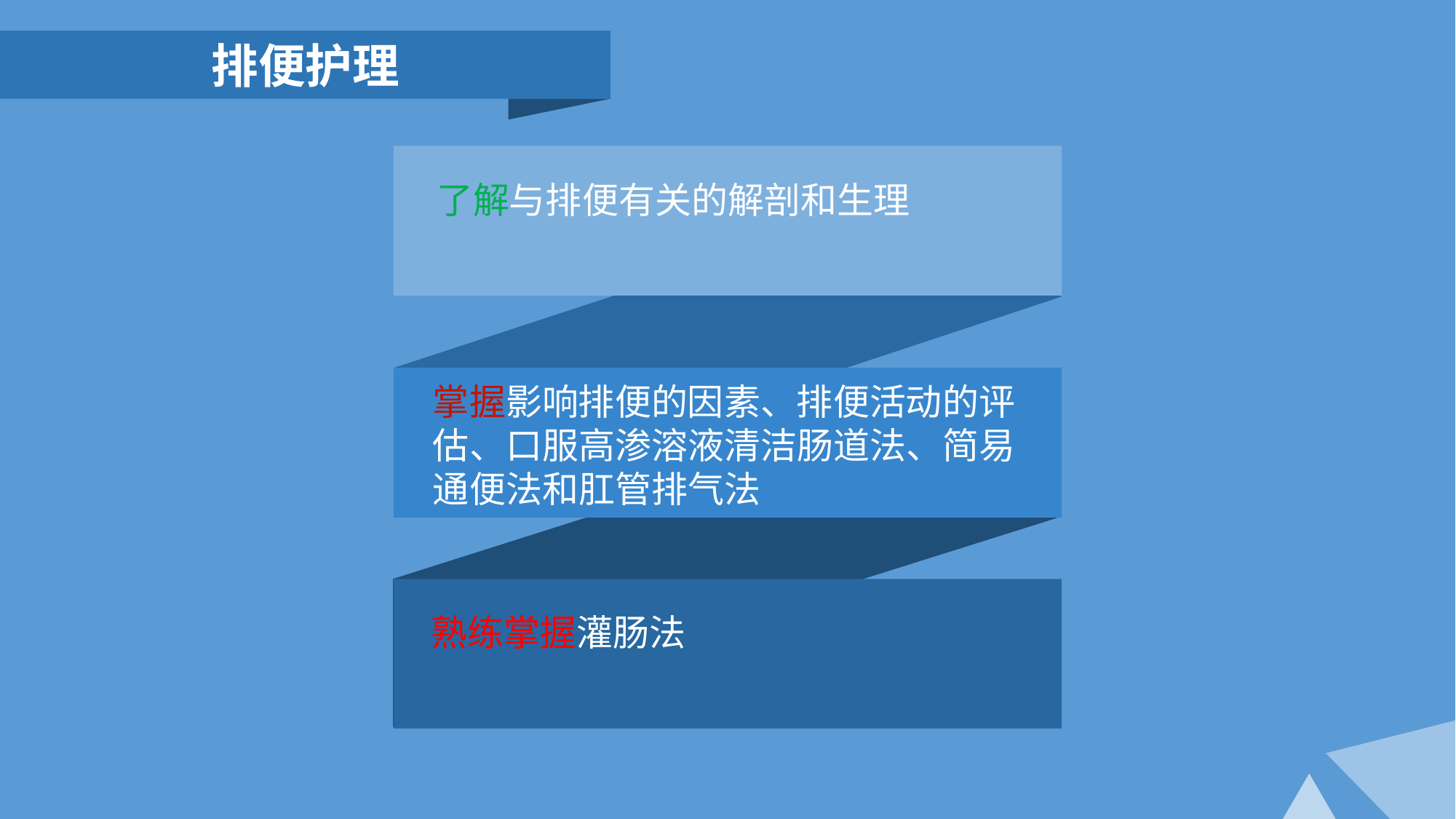

排便护理

了解与排便有关的解剖和生理

掌握影响排便的因素、排便活动的评估、口服高渗溶液清洁肠道法、简易通便法和肛管排气法

熟练掌握灌肠法